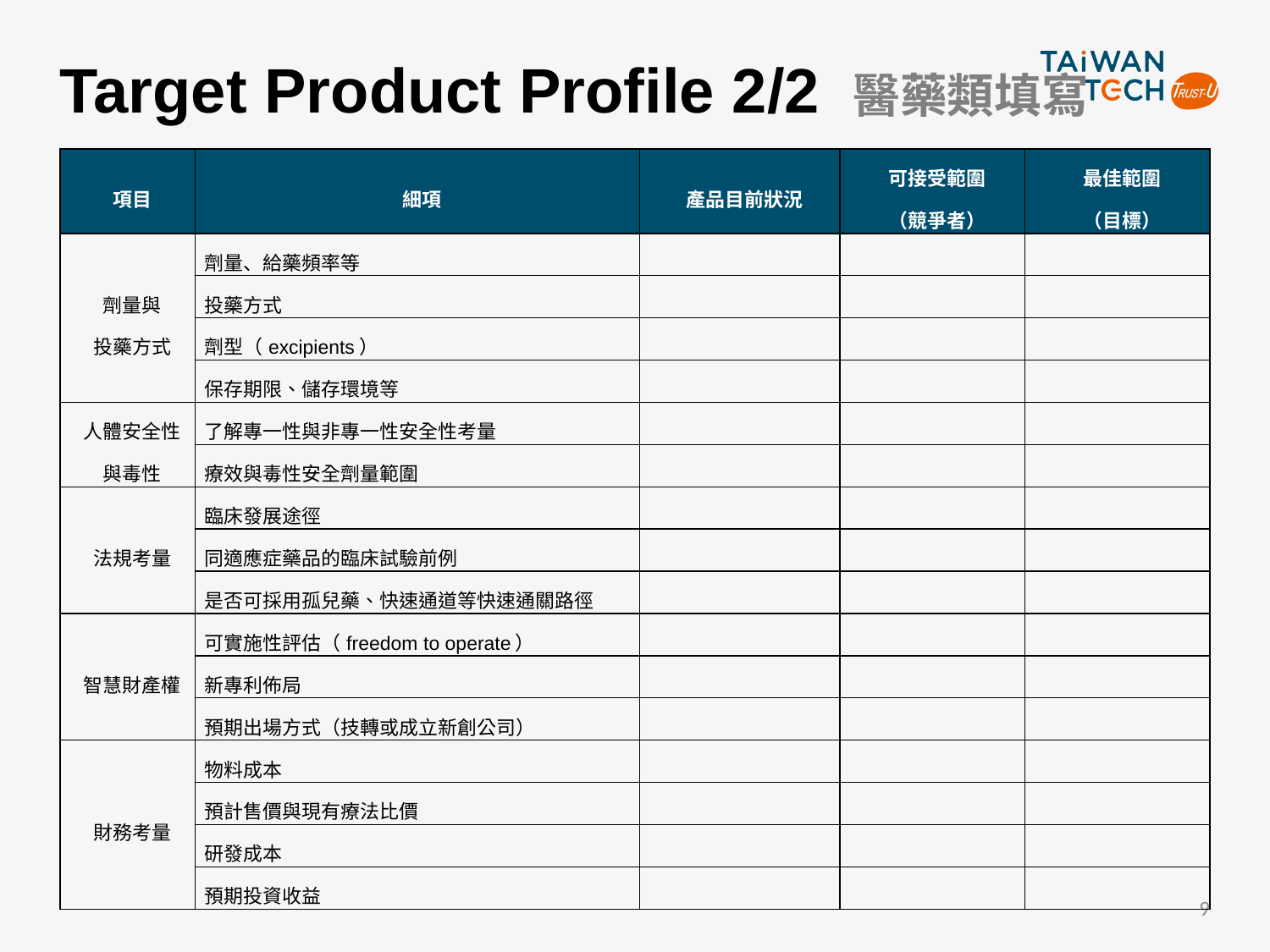

# Target Product Profile 2/2 醫藥類填寫
| 項目 | 細項 | 產品目前狀況 | 可接受範圍 （競爭者） | 最佳範圍 （目標） |
| --- | --- | --- | --- | --- |
| 劑量與 投藥方式 | 劑量、給藥頻率等 |  |  |  |
|  | 投藥方式 |  |  |  |
|  | 劑型（excipients） |  |  |  |
|  | 保存期限、儲存環境等 |  |  |  |
| 人體安全性 與毒性 | 了解專一性與非專一性安全性考量 |  |  |  |
|  | 療效與毒性安全劑量範圍 |  |  |  |
| 法規考量 | 臨床發展途徑 |  |  |  |
|  | 同適應症藥品的臨床試驗前例 |  |  |  |
|  | 是否可採用孤兒藥、快速通道等快速通關路徑 |  |  |  |
| 智慧財產權 | 可實施性評估（freedom to operate） |  |  |  |
|  | 新專利佈局 |  |  |  |
|  | 預期出場方式（技轉或成立新創公司） |  |  |  |
| 財務考量 | 物料成本 |  |  |  |
|  | 預計售價與現有療法比價 |  |  |  |
|  | 研發成本 |  |  |  |
|  | 預期投資收益 |  |  |  |

9